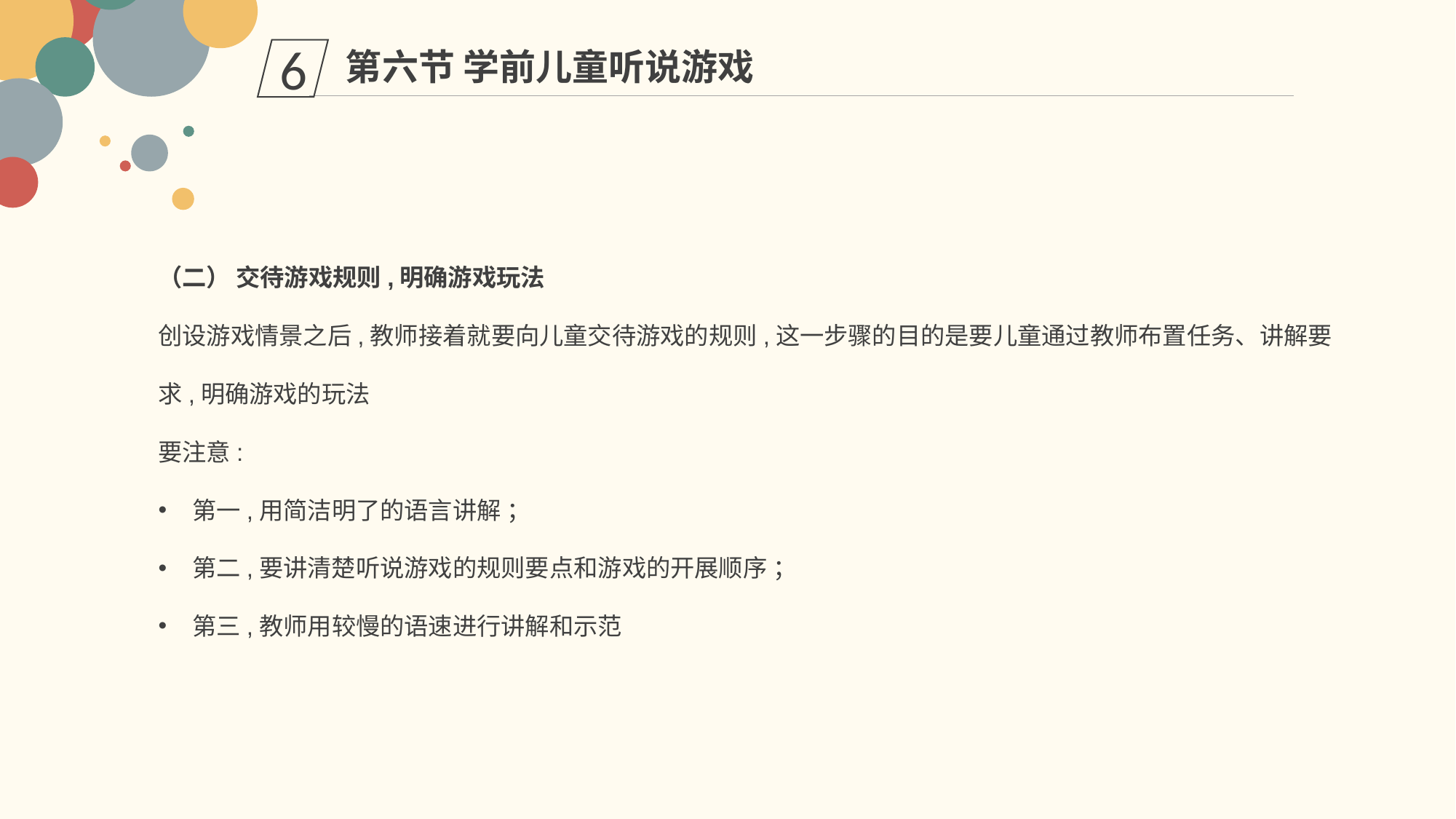

第六节 学前儿童听说游戏
6
（二） 交待游戏规则,明确游戏玩法
创设游戏情景之后,教师接着就要向儿童交待游戏的规则,这一步骤的目的是要儿童通过教师布置任务、讲解要求,明确游戏的玩法
要注意:
第一,用简洁明了的语言讲解 ；
第二,要讲清楚听说游戏的规则要点和游戏的开展顺序 ；
第三,教师用较慢的语速进行讲解和示范